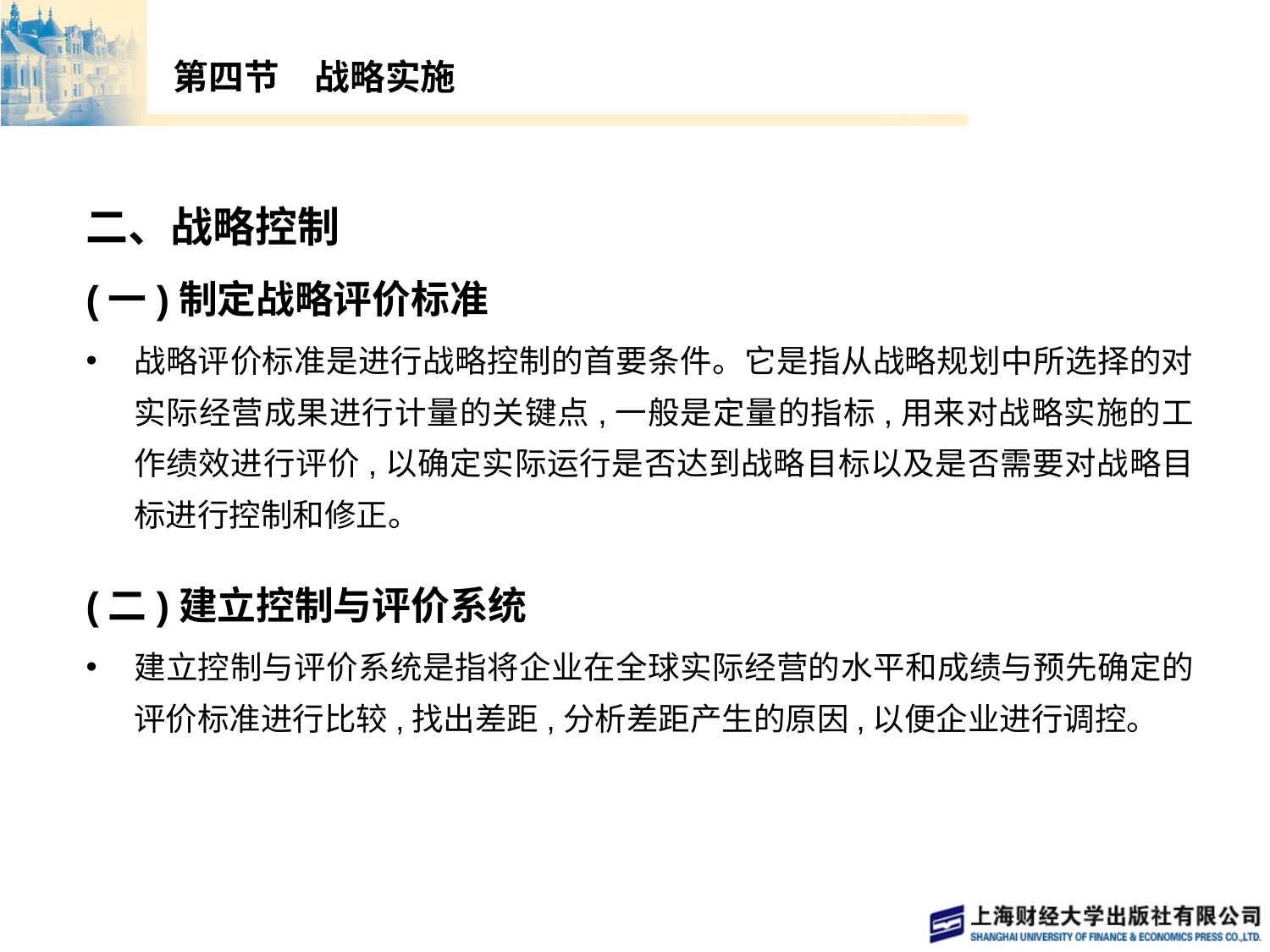

# 第四节　战略实施
二、战略控制
(一)制定战略评价标准
战略评价标准是进行战略控制的首要条件。它是指从战略规划中所选择的对实际经营成果进行计量的关键点,一般是定量的指标,用来对战略实施的工作绩效进行评价,以确定实际运行是否达到战略目标以及是否需要对战略目标进行控制和修正。
(二)建立控制与评价系统
建立控制与评价系统是指将企业在全球实际经营的水平和成绩与预先确定的评价标准进行比较,找出差距,分析差距产生的原因,以便企业进行调控。